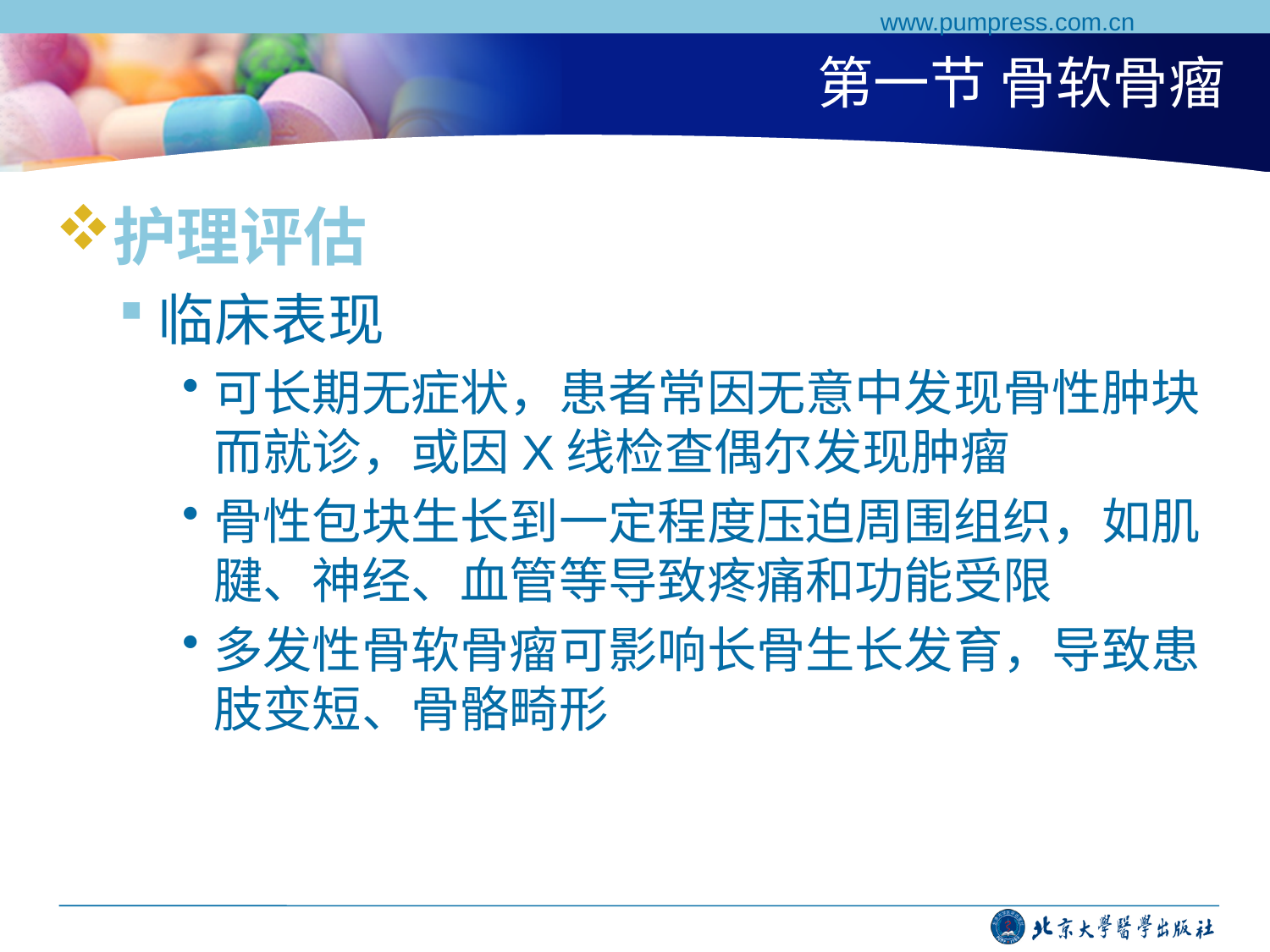

www.pumpress.com.cn
# 第一节 骨软骨瘤
护理评估
临床表现
可长期无症状，患者常因无意中发现骨性肿块而就诊，或因X线检查偶尔发现肿瘤
骨性包块生长到一定程度压迫周围组织，如肌腱、神经、血管等导致疼痛和功能受限
多发性骨软骨瘤可影响长骨生长发育，导致患肢变短、骨骼畸形